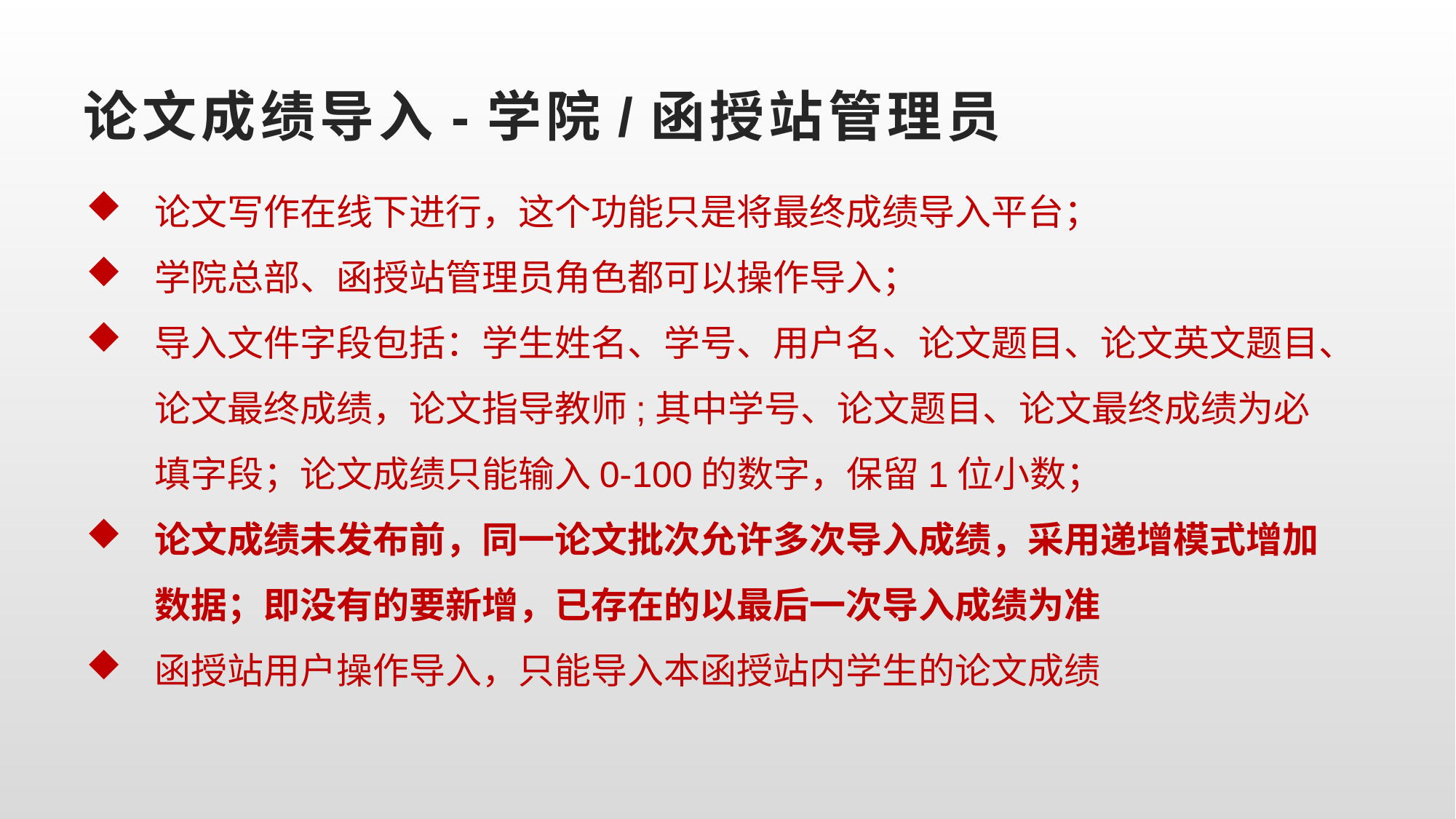

# 论文成绩导入-学院/函授站管理员
论文写作在线下进行，这个功能只是将最终成绩导入平台；
学院总部、函授站管理员角色都可以操作导入；
导入文件字段包括：学生姓名、学号、用户名、论文题目、论文英文题目、论文最终成绩，论文指导教师;其中学号、论文题目、论文最终成绩为必填字段；论文成绩只能输入0-100的数字，保留1位小数；
论文成绩未发布前，同一论文批次允许多次导入成绩，采用递增模式增加数据；即没有的要新增，已存在的以最后一次导入成绩为准
函授站用户操作导入，只能导入本函授站内学生的论文成绩